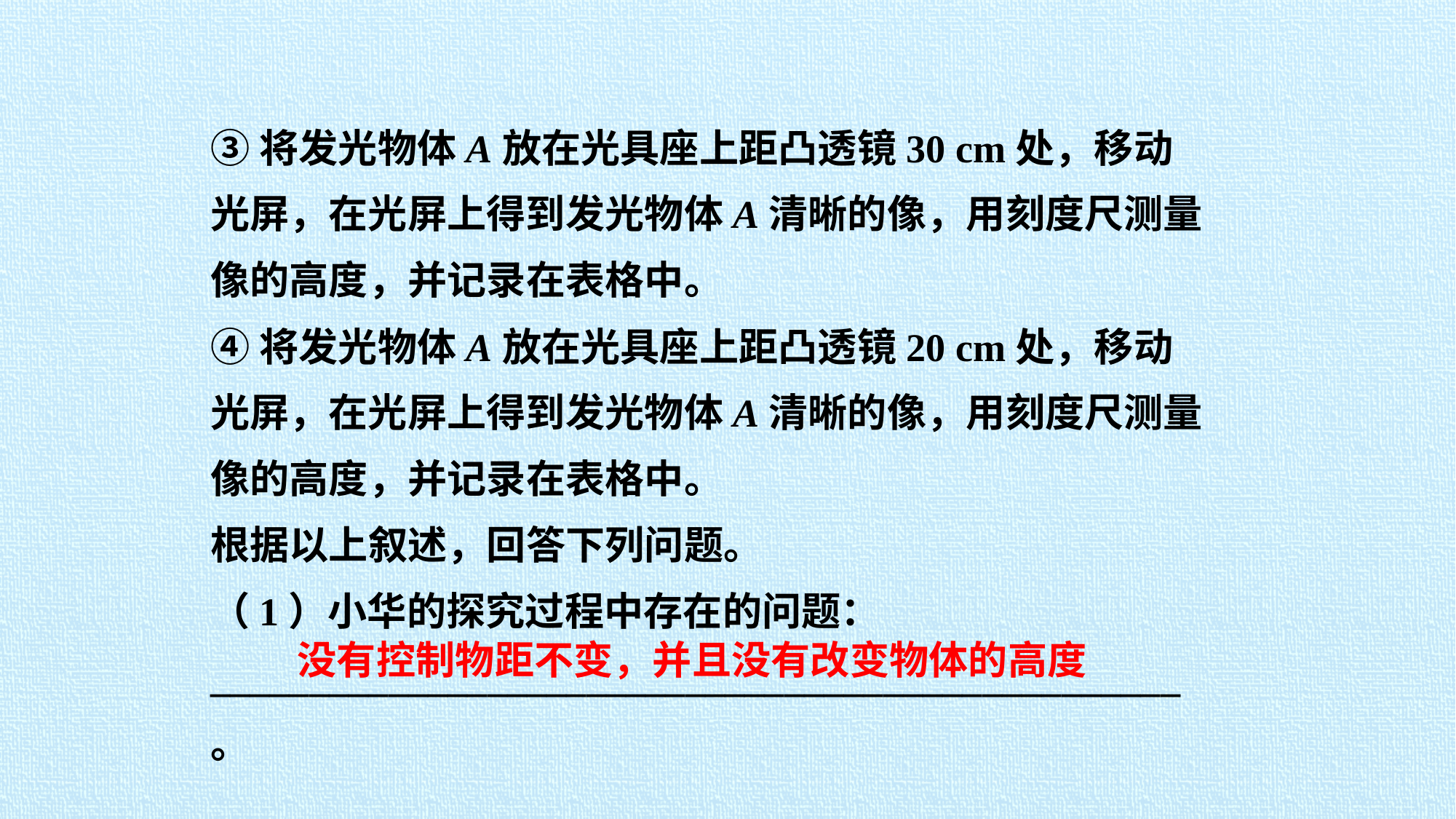

③将发光物体A放在光具座上距凸透镜30 cm处，移动光屏，在光屏上得到发光物体A清晰的像，用刻度尺测量像的高度，并记录在表格中。
④将发光物体A放在光具座上距凸透镜20 cm处，移动光屏，在光屏上得到发光物体A清晰的像，用刻度尺测量像的高度，并记录在表格中。
根据以上叙述，回答下列问题。
（1）小华的探究过程中存在的问题：_________________________________________________。
没有控制物距不变，并且没有改变物体的高度